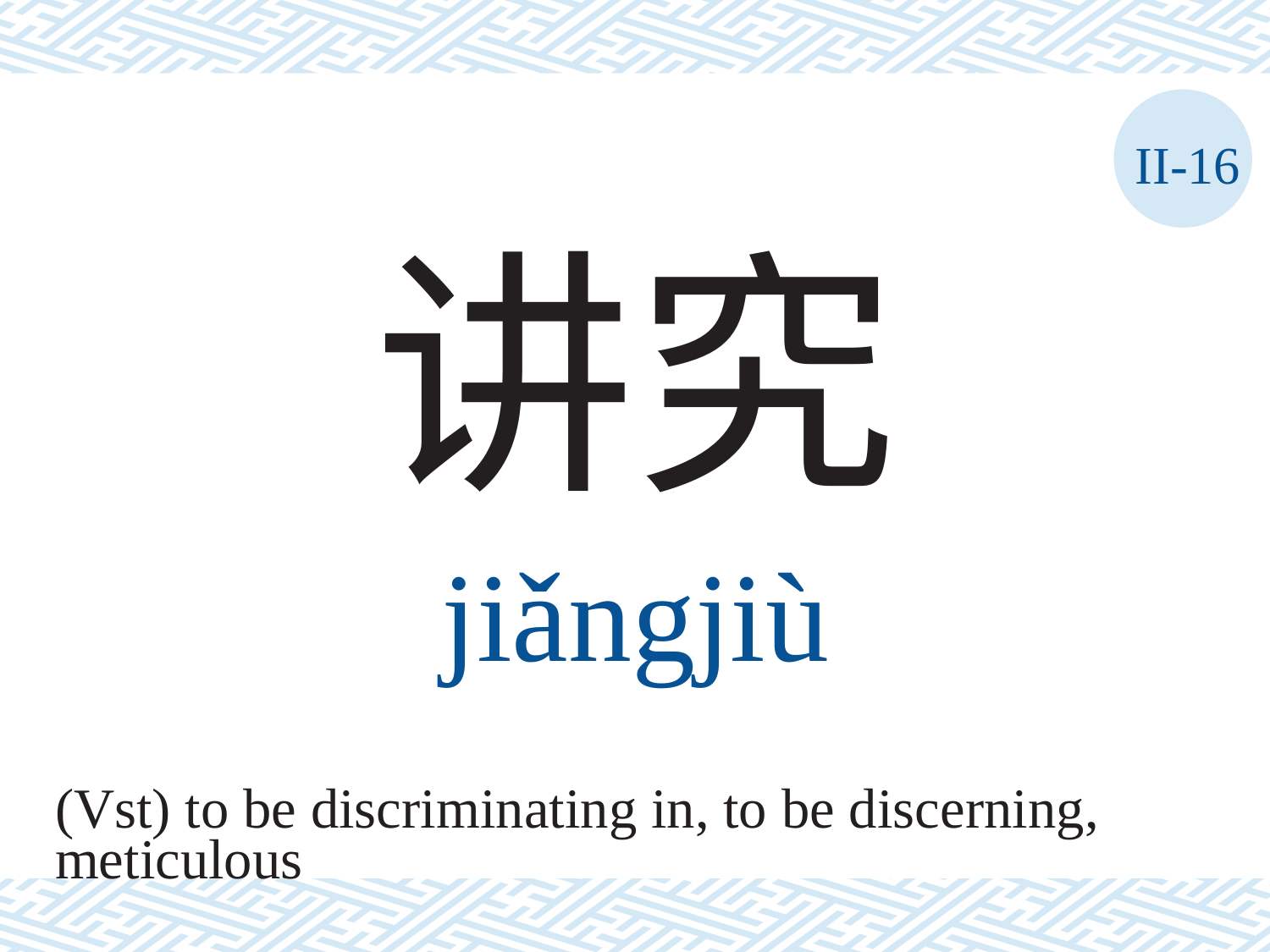

II-16
讲究
jiǎngjiù
(Vst) to be discriminating in, to be discerning,
meticulous